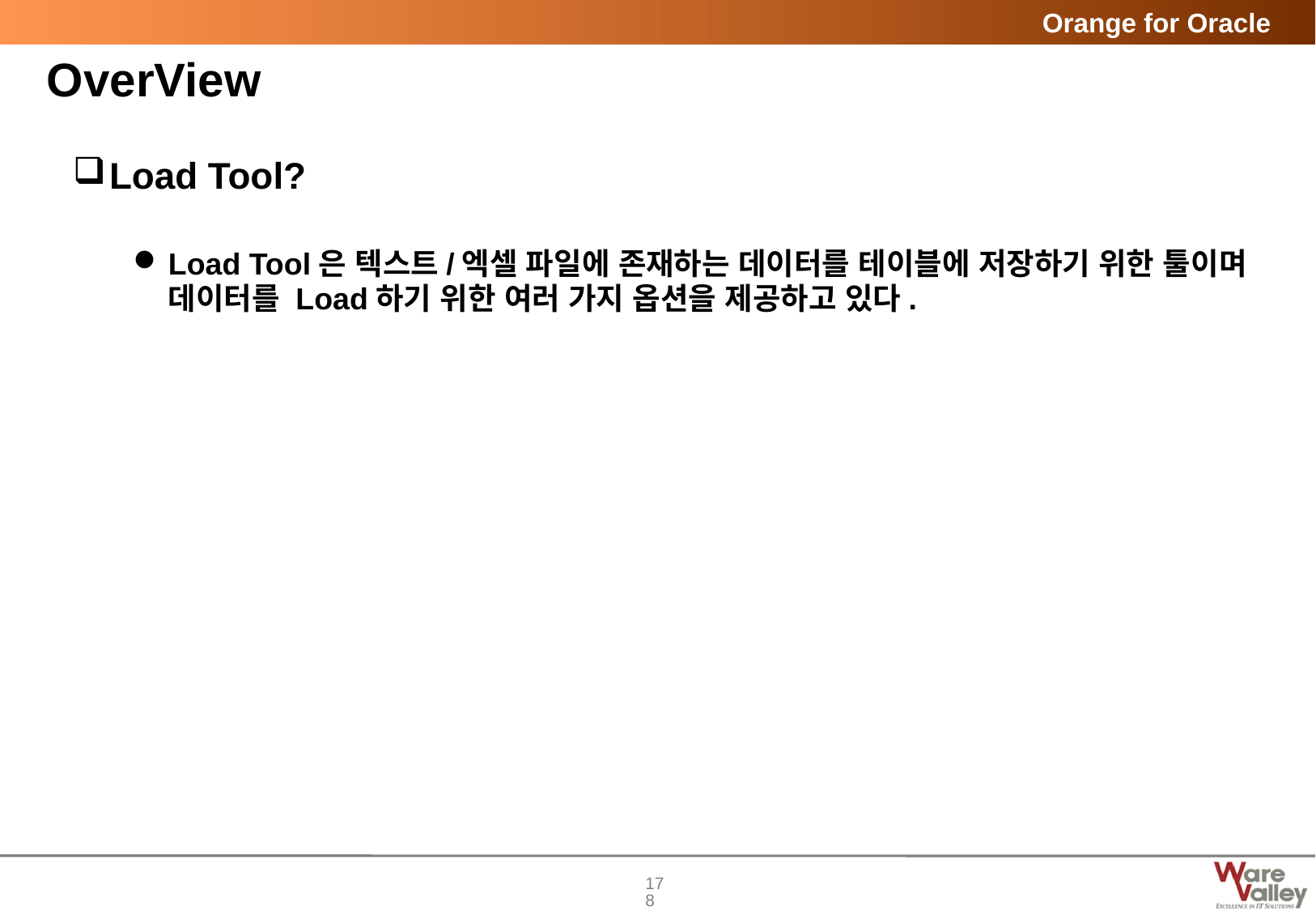

# OverView
Load Tool?

Load Tool은 텍스트/엑셀 파일에 존재하는 데이터를 테이블에 저장하기 위한 툴이며 데이터를 Load하기 위한 여러 가지 옵션을 제공하고 있다.